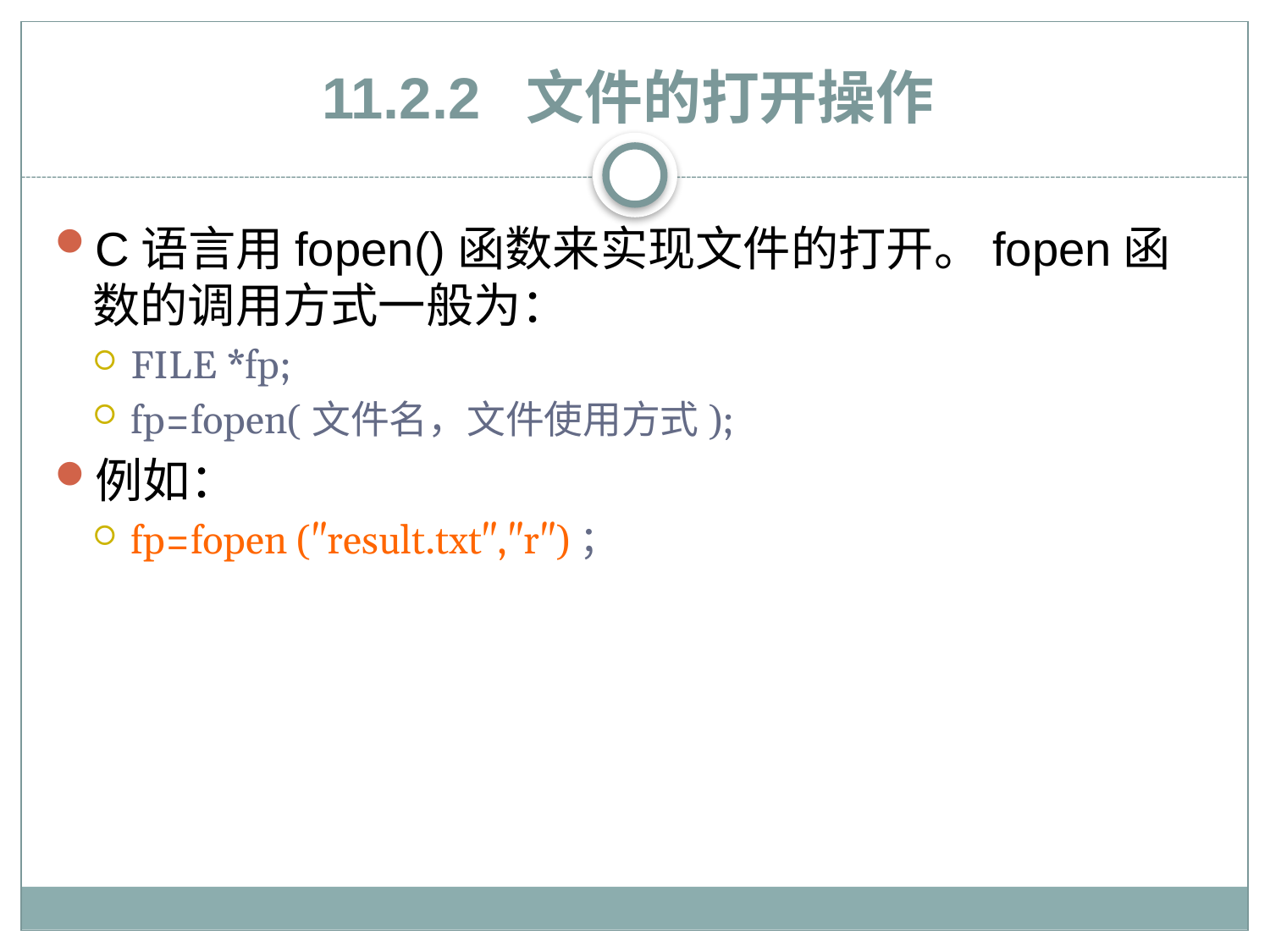

# 11.2.2  文件的打开操作
C语言用fopen()函数来实现文件的打开。fopen函数的调用方式一般为：
FILE *fp;
fp=fopen(文件名，文件使用方式);
例如：
fp=fopen ("result.txt","r")；